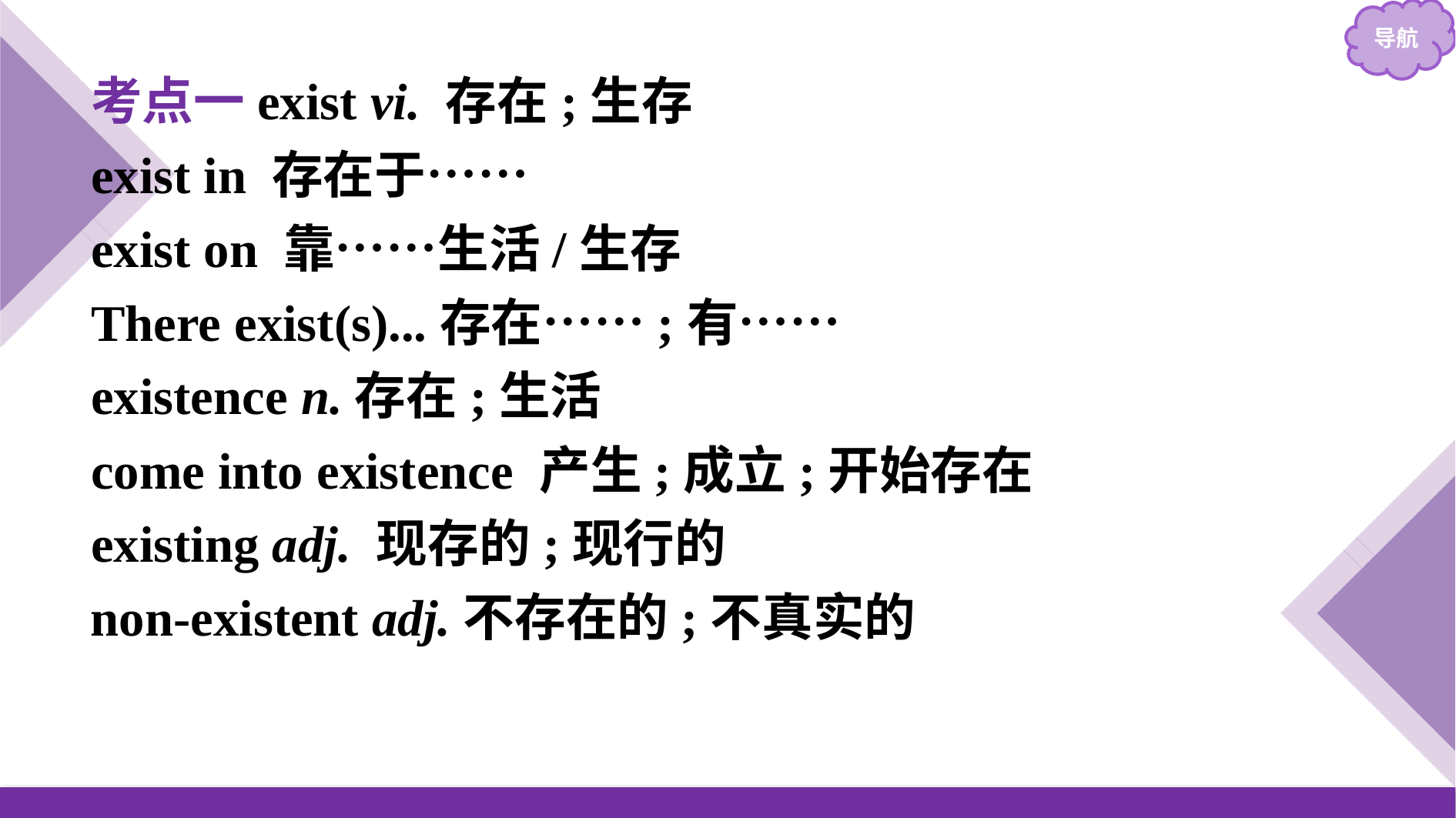

考点一exist vi. 存在;生存
exist in 存在于……
exist on 靠……生活/生存
There exist(s)...存在……;有……
existence n.存在;生活
come into existence 产生;成立;开始存在
existing adj. 现存的;现行的
non-existent adj.不存在的;不真实的